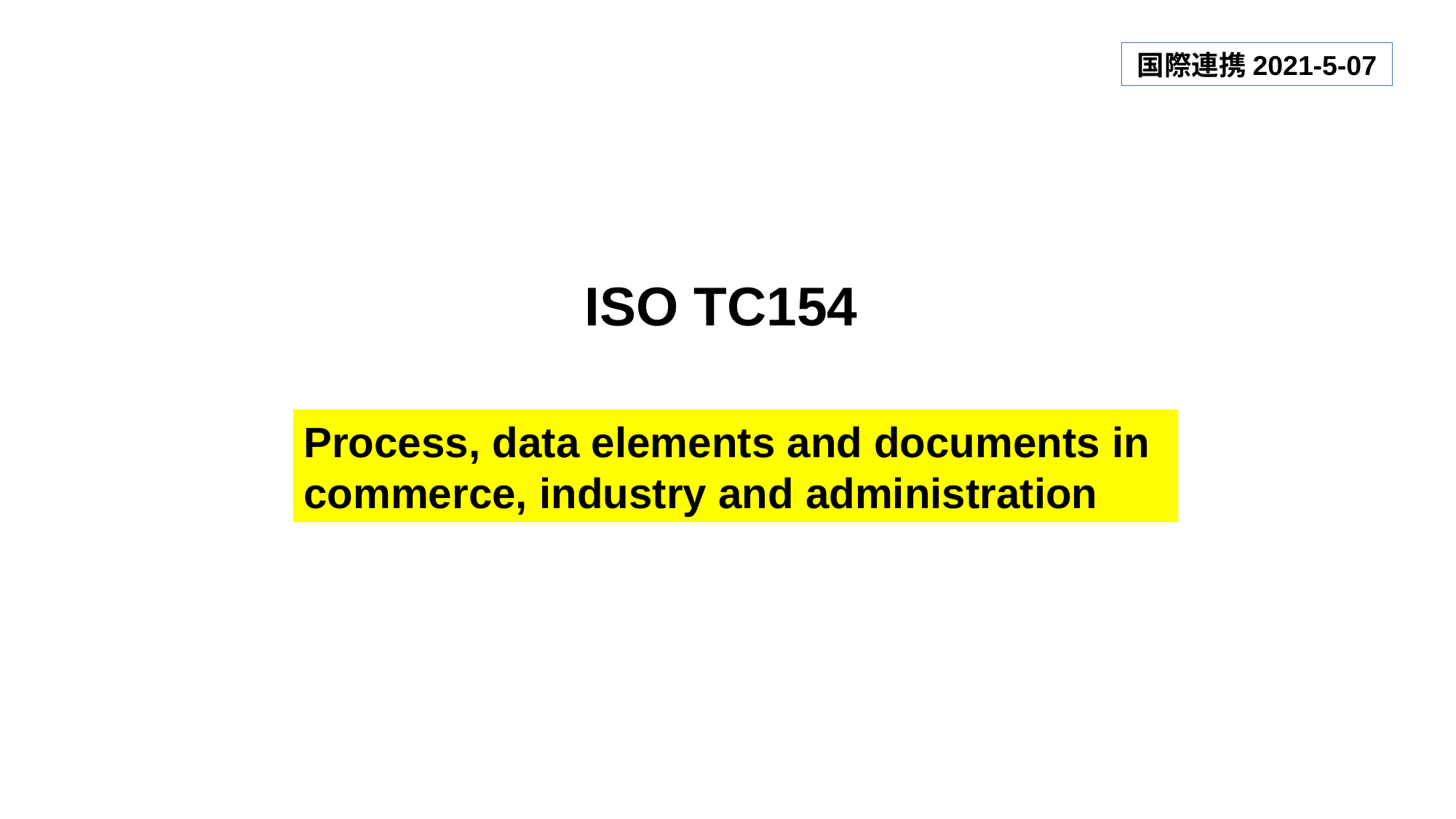

国際連携2021-5-07
ISO TC154
Process, data elements and documents in commerce, industry and administration